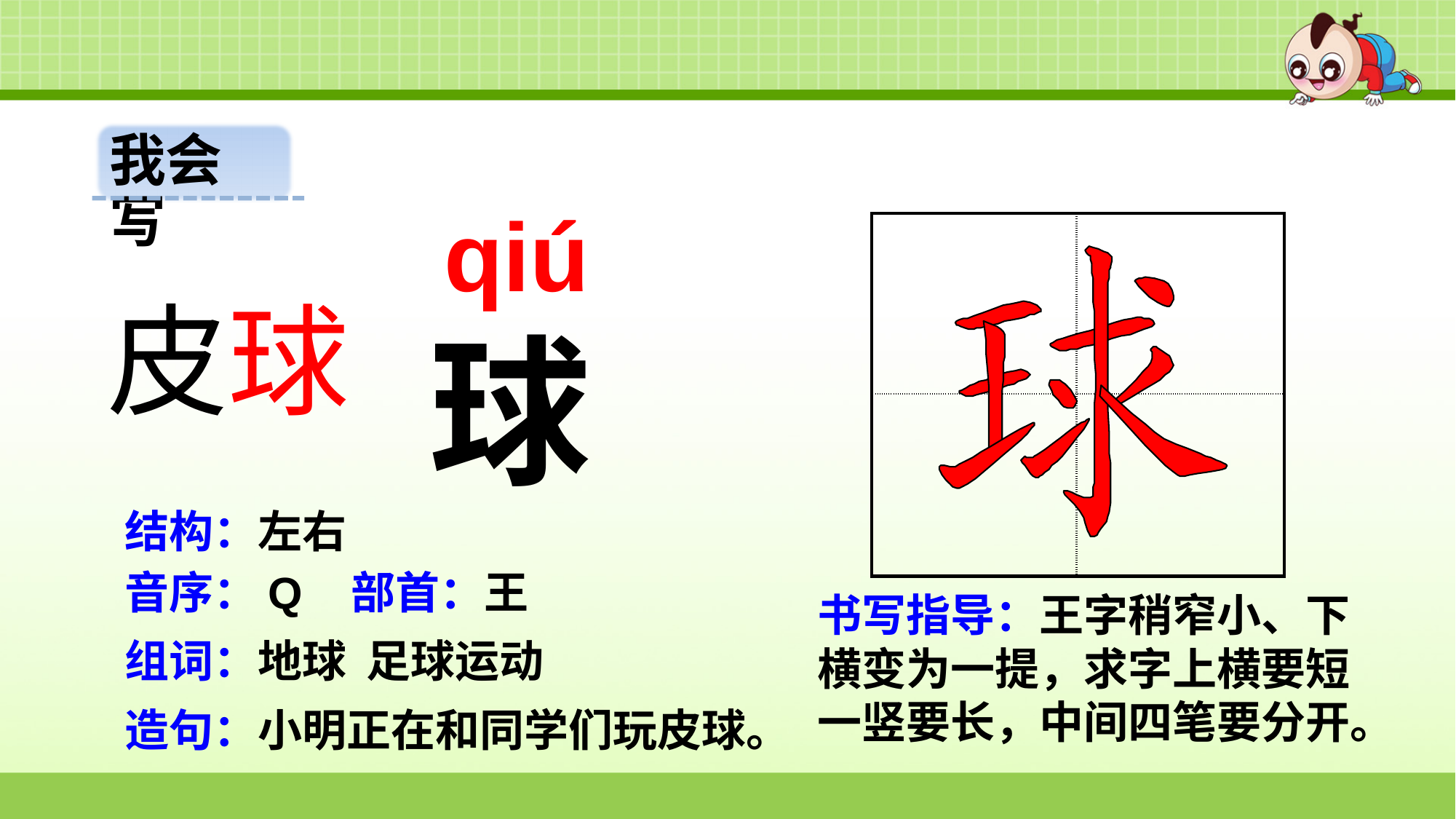

我会写

qiú
|  |  |
| --- | --- |
|  |  |

皮球

球

结构：左右
音序：Q   部首：王
书写指导：王字稍窄小、下横变为一提，求字上横要短一竖要长，中间四笔要分开。
组词：地球  足球运动
造句：小明正在和同学们玩皮球。